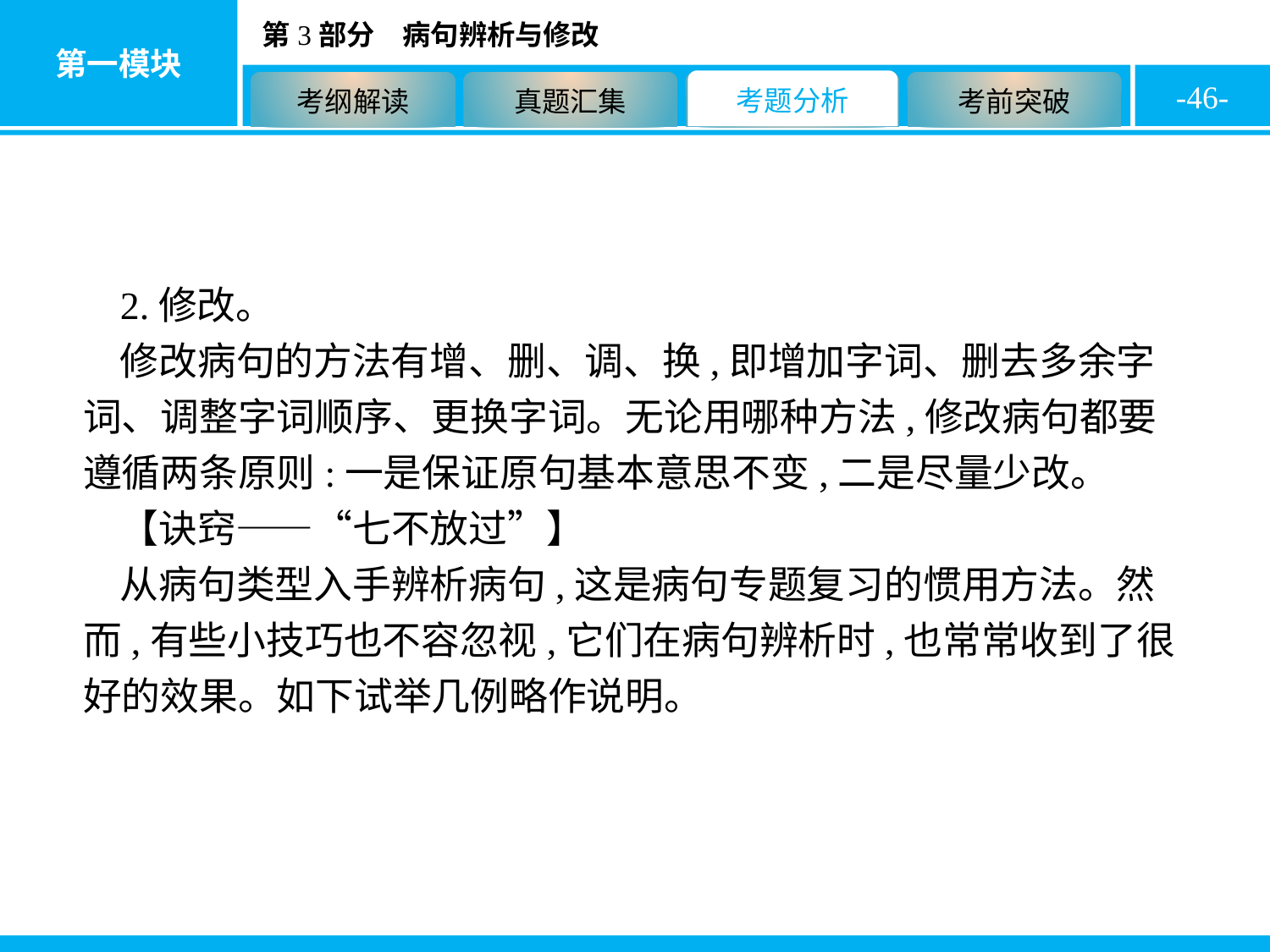

-46-
2.修改。
修改病句的方法有增、删、调、换,即增加字词、删去多余字词、调整字词顺序、更换字词。无论用哪种方法,修改病句都要遵循两条原则:一是保证原句基本意思不变,二是尽量少改。
【诀窍——“七不放过”】
从病句类型入手辨析病句,这是病句专题复习的惯用方法。然而,有些小技巧也不容忽视,它们在病句辨析时,也常常收到了很好的效果。如下试举几例略作说明。